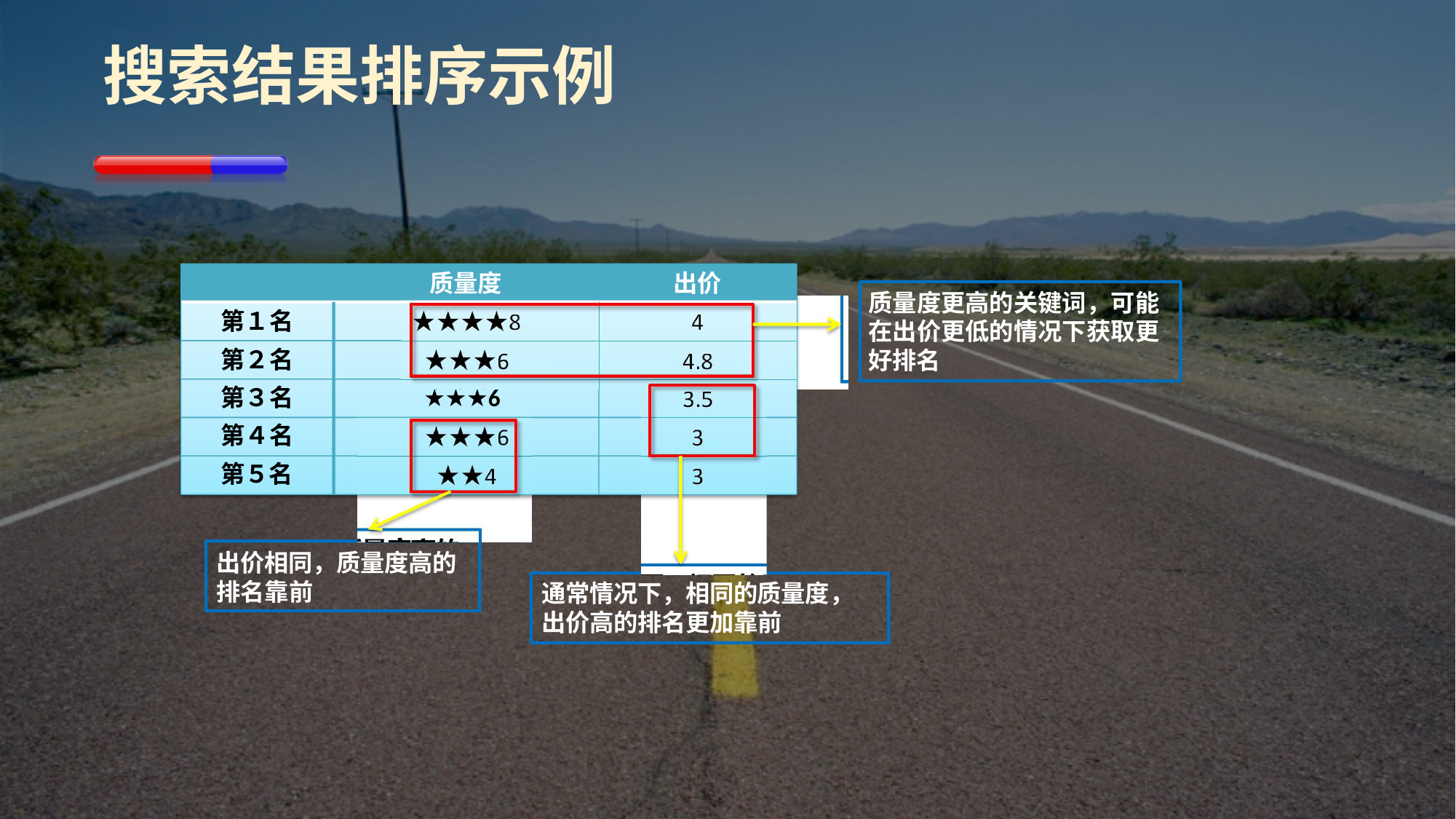

# 搜索结果排序示例

质量度
出价

质量度更高的关键词，可能 在出价更低的情况下获取更 好排名

第１名 第２名 第３名 第４名 第５名
★★★★8	4

★★★6	4.8

★★★6
3.5

3

3

★★★6

★★4

出价相同，质量度高的 排名靠前

通常情况下，相同的质量度， 出价高的排名更加靠前